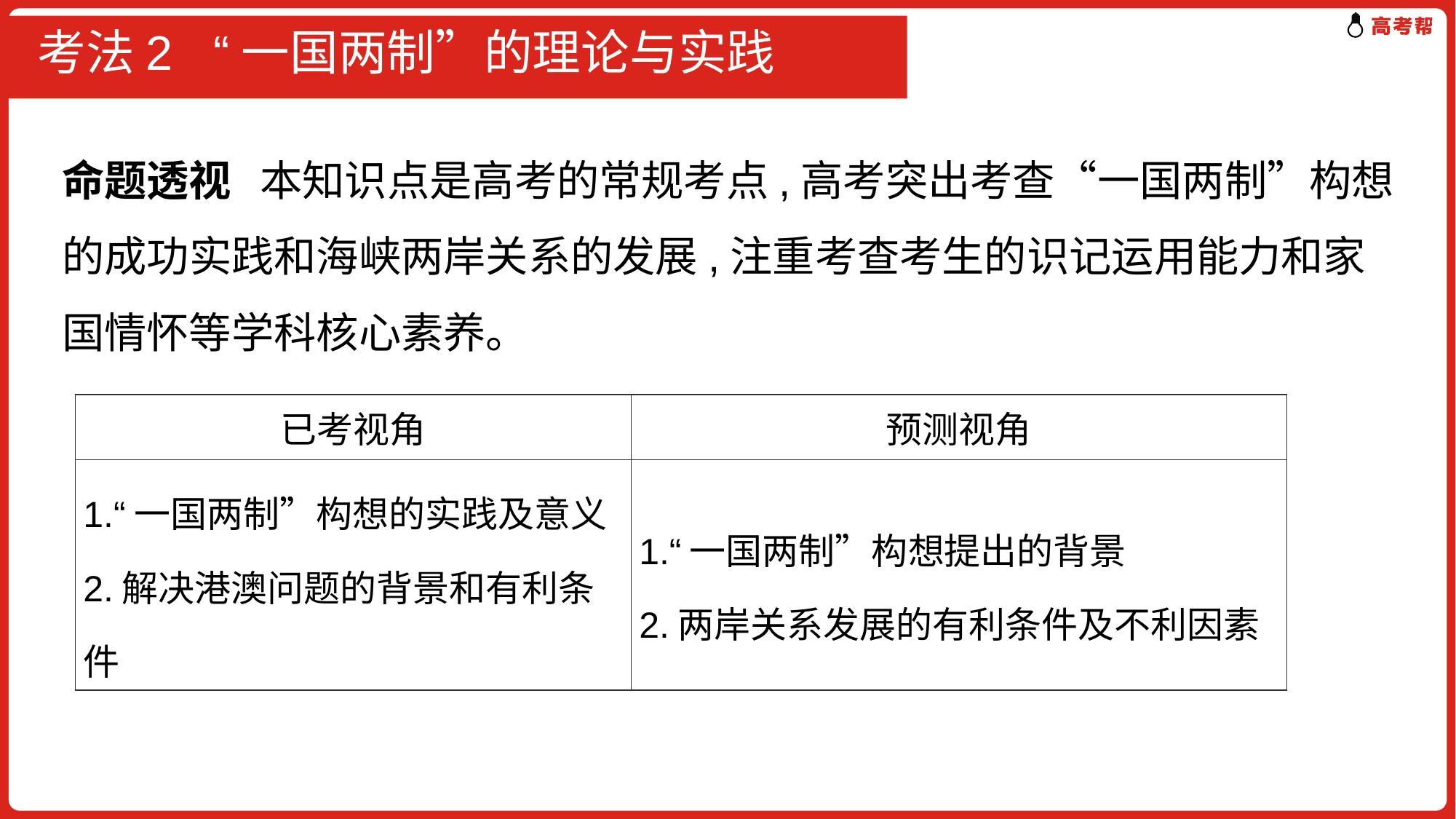

# 考法2   “一国两制”的理论与实践
命题透视   本知识点是高考的常规考点,高考突出考查“一国两制”构想的成功实践和海峡两岸关系的发展,注重考查考生的识记运用能力和家国情怀等学科核心素养。
| 已考视角 | 预测视角 |
| --- | --- |
| 1.“一国两制”构想的实践及意义 2.解决港澳问题的背景和有利条件 | 1.“一国两制”构想提出的背景 2.两岸关系发展的有利条件及不利因素 |